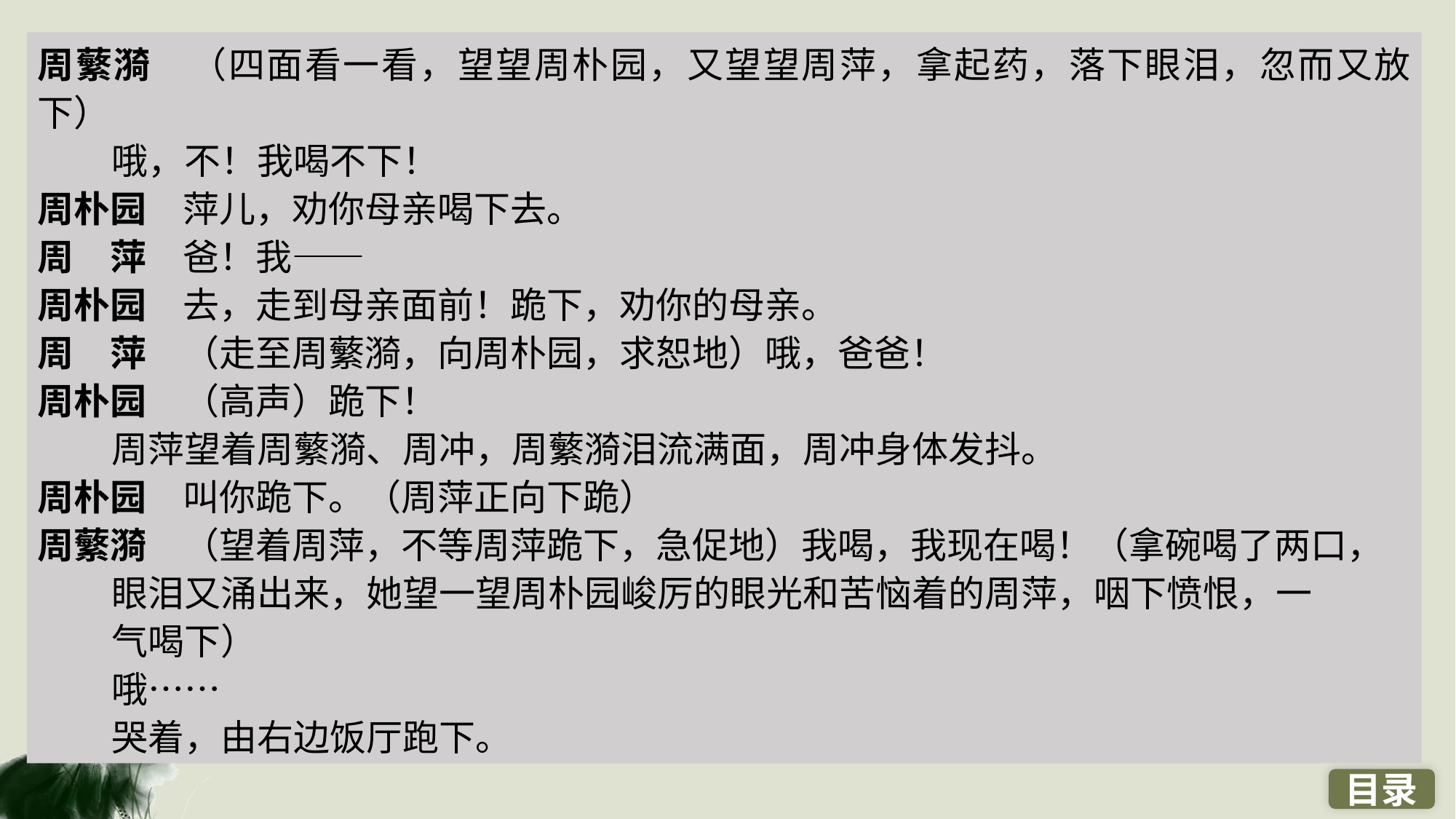

周蘩漪　（四面看一看，望望周朴园，又望望周萍，拿起药，落下眼泪，忽而又放下）
        哦，不！我喝不下！
周朴园　萍儿，劝你母亲喝下去。
周　萍　爸！我——
周朴园　去，走到母亲面前！跪下，劝你的母亲。
周　萍　（走至周蘩漪，向周朴园，求恕地）哦，爸爸！
周朴园　（高声）跪下！
        周萍望着周蘩漪、周冲，周蘩漪泪流满面，周冲身体发抖。
周朴园　叫你跪下。（周萍正向下跪）
周蘩漪　（望着周萍，不等周萍跪下，急促地）我喝，我现在喝！（拿碗喝了两口，
        眼泪又涌出来，她望一望周朴园峻厉的眼光和苦恼着的周萍，咽下愤恨，一
        气喝下）
        哦……
        哭着，由右边饭厅跑下。